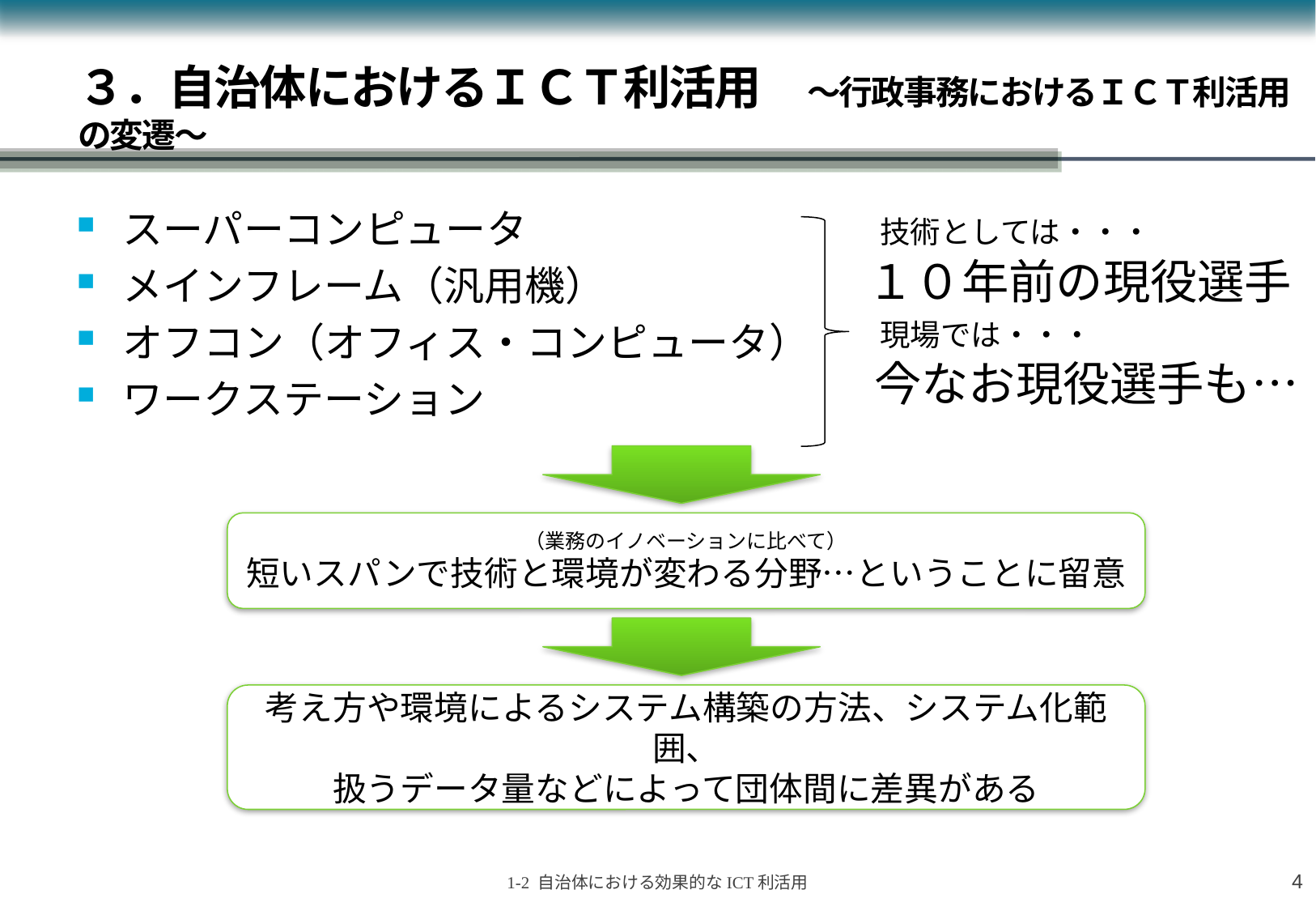

# ３．自治体におけるＩＣＴ利活用　～行政事務におけるＩＣＴ利活用の変遷～
スーパーコンピュータ
メインフレーム（汎用機）
オフコン（オフィス・コンピュータ）
ワークステーション
技術としては・・・

１０年前の現役選手
現場では・・・
今なお現役選手も…

（業務のイノベーションに比べて）
短いスパンで技術と環境が変わる分野…ということに留意

考え方や環境によるシステム構築の方法、システム化範囲、
扱うデータ量などによって団体間に差異がある
4
1-2 自治体における効果的なICT利活用